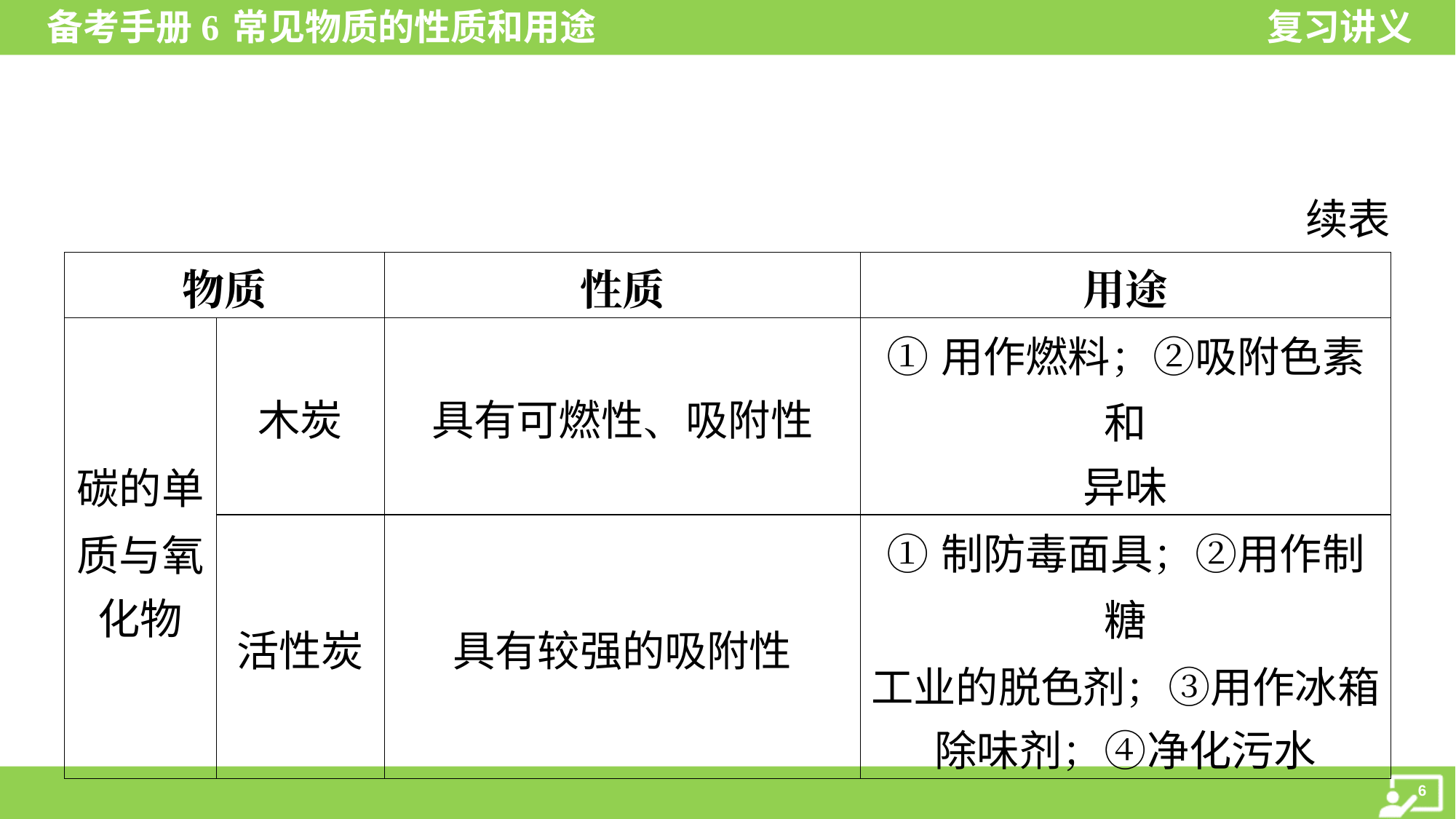

续表
| 物质 |  | 性质 |  | 用途 |
| --- | --- | --- | --- | --- |
| 碳的单 质与氧 化物 | 木炭 | 具有可燃性、吸附性 |  | ①用作燃料；②吸附色素和 异味 |
|  | 活性炭 | 具有较强的吸附性 |  | ①制防毒面具；②用作制糖 工业的脱色剂；③用作冰箱 除味剂；④净化污水 |